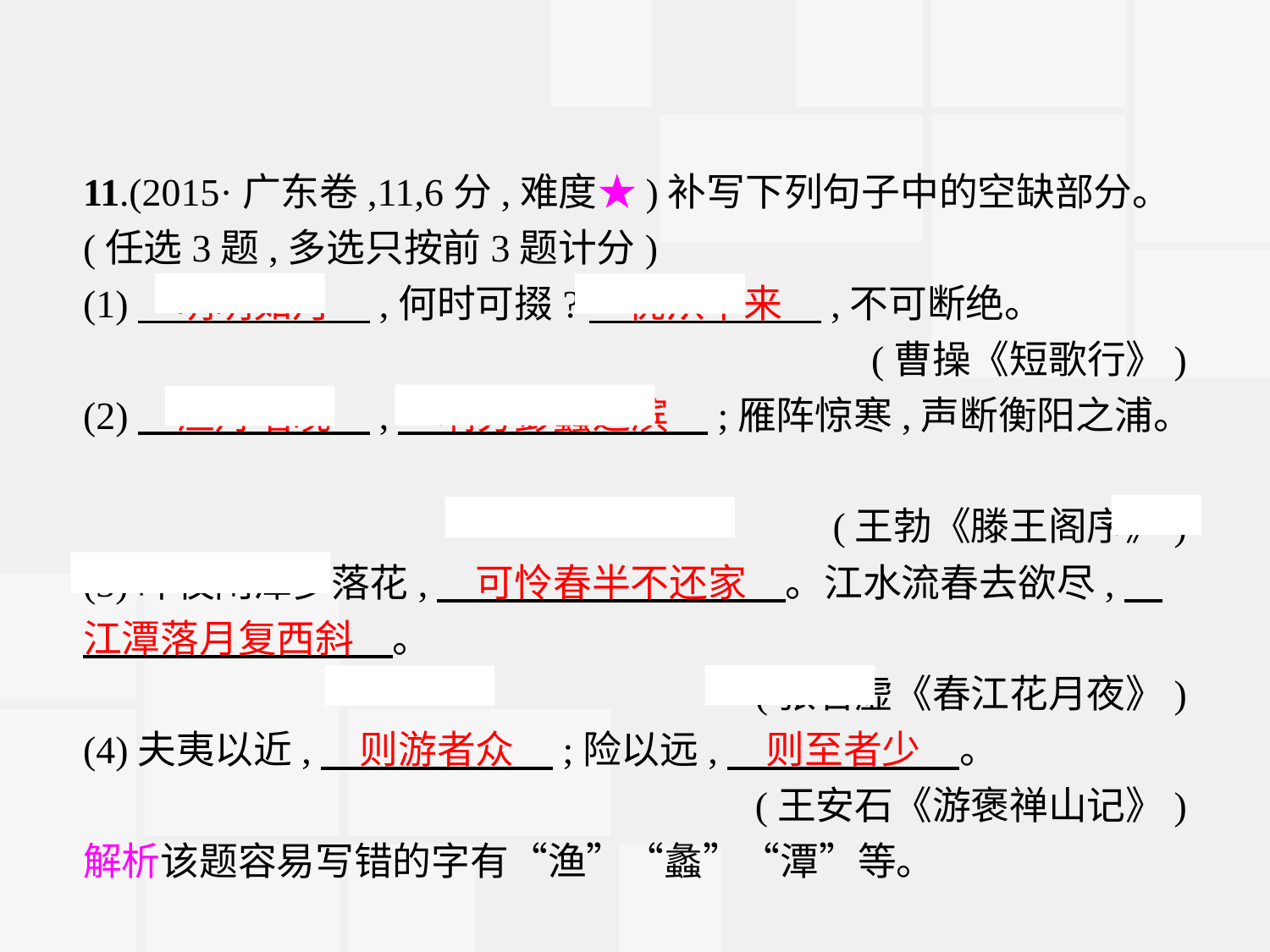

11.(2015·广东卷,11,6分,难度★)补写下列句子中的空缺部分。(任选3题,多选只按前3题计分)
(1)　明明如月　,何时可掇?　忧从中来　,不可断绝。
(曹操《短歌行》)
(2)　渔舟唱晚　,　响穷彭蠡之滨　;雁阵惊寒,声断衡阳之浦。
(王勃《滕王阁序》)
(3)昨夜闲潭梦落花,　可怜春半不还家　。江水流春去欲尽,　江潭落月复西斜　。
(张若虚《春江花月夜》)
(4)夫夷以近,　则游者众　;险以远,　则至者少　。
(王安石《游褒禅山记》)
解析该题容易写错的字有“渔”“蠡”“潭”等。